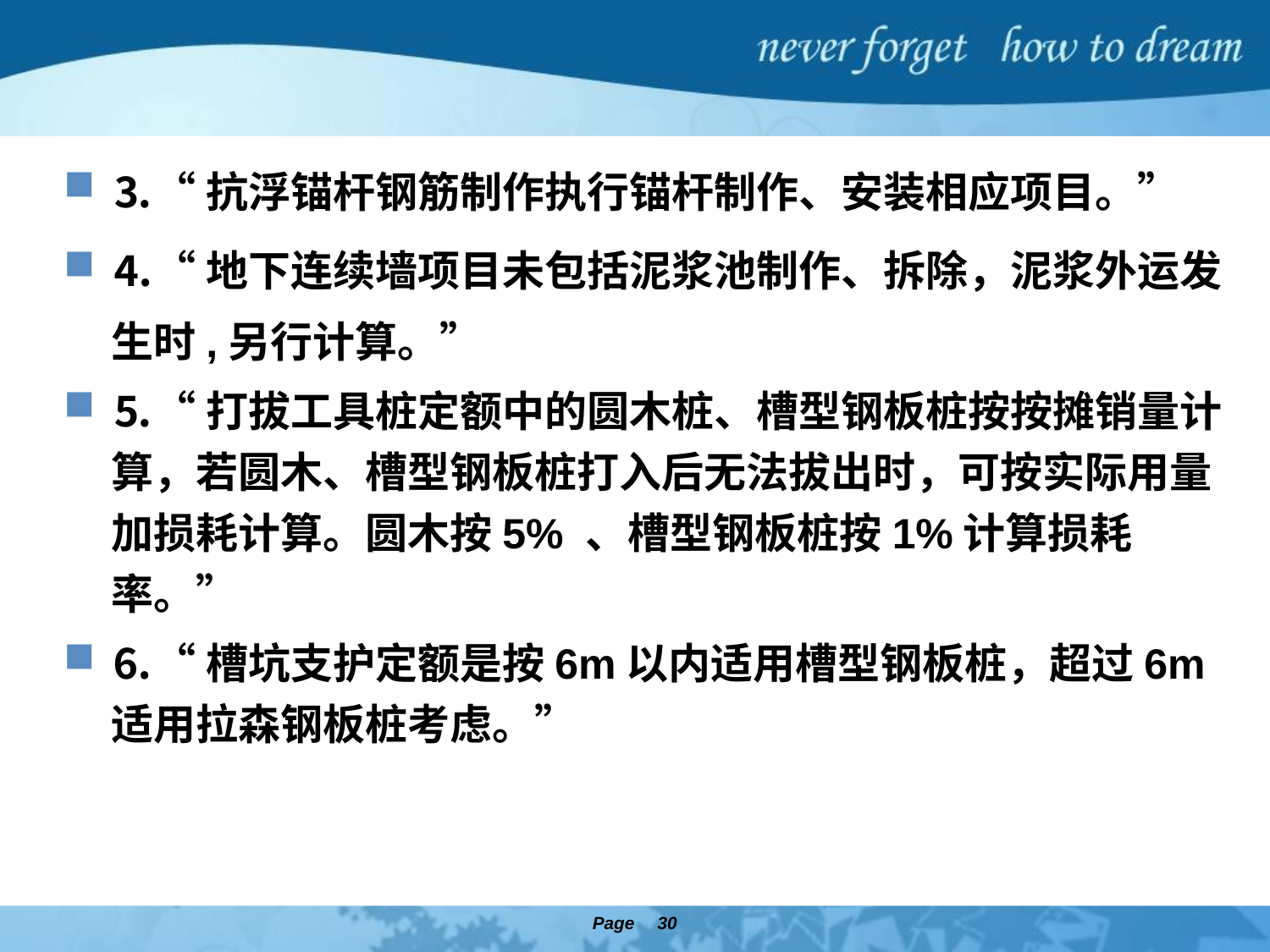

⒊“抗浮锚杆钢筋制作执行锚杆制作、安装相应项目。”
⒋“地下连续墙项目未包括泥浆池制作、拆除，泥浆外运发生时,另行计算。”
⒌“打拔工具桩定额中的圆木桩、槽型钢板桩按按摊销量计算，若圆木、槽型钢板桩打入后无法拔出时，可按实际用量加损耗计算。圆木按5% 、槽型钢板桩按1%计算损耗率。”
⒍“槽坑支护定额是按6m以内适用槽型钢板桩，超过6m适用拉森钢板桩考虑。”